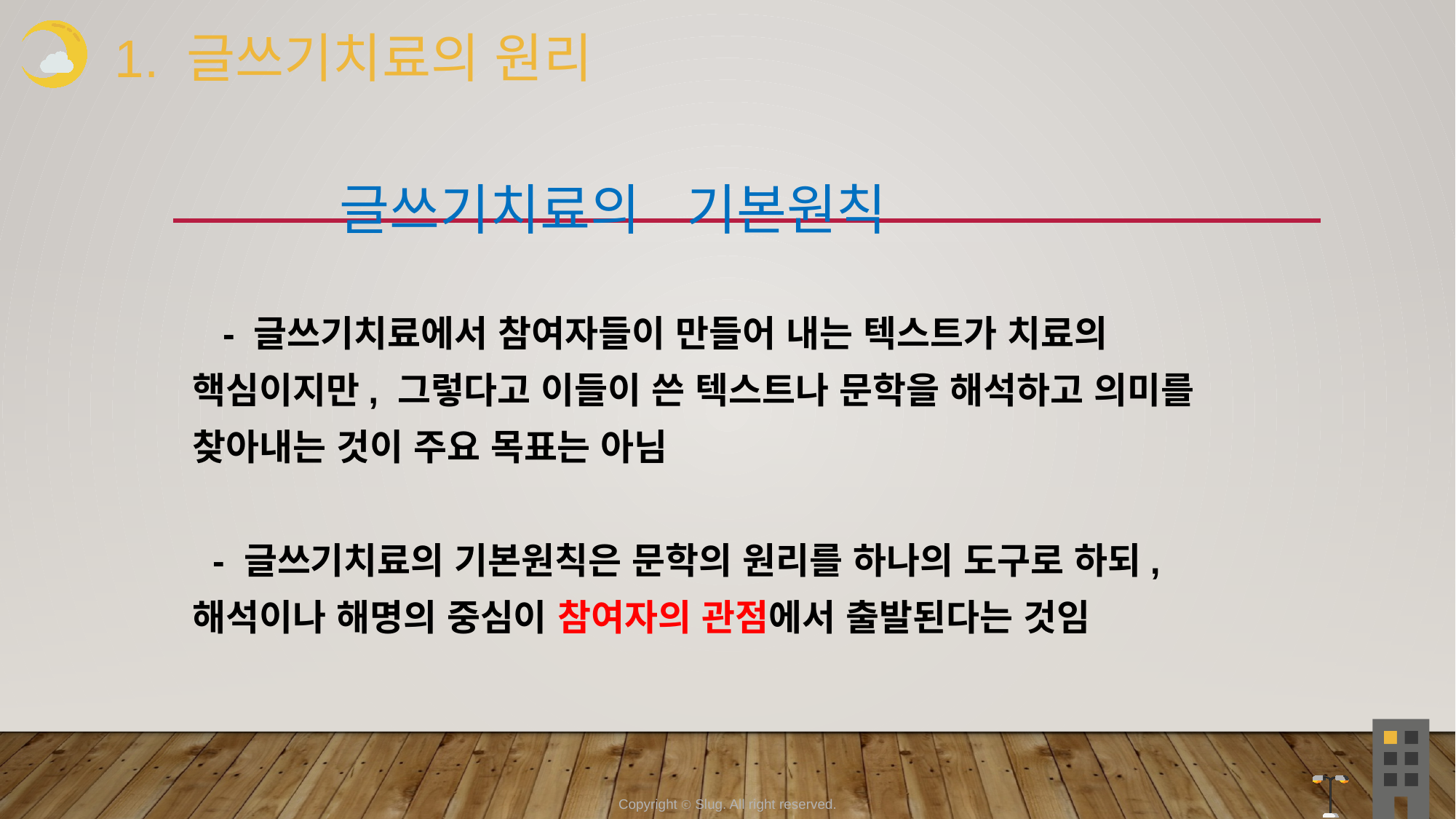

1. 글쓰기치료의 원리

           글쓰기치료의   기본원칙

   - 글쓰기치료에서 참여자들이 만들어 내는 텍스트가 치료의 핵심이지만, 그렇다고 이들이 쓴 텍스트나 문학을 해석하고 의미를 찾아내는 것이 주요 목표는 아님

  - 글쓰기치료의 기본원칙은 문학의 원리를 하나의 도구로 하되, 해석이나 해명의 중심이 참여자의 관점에서 출발된다는 것임

Copyright ⓒ Slug. All right reserved.